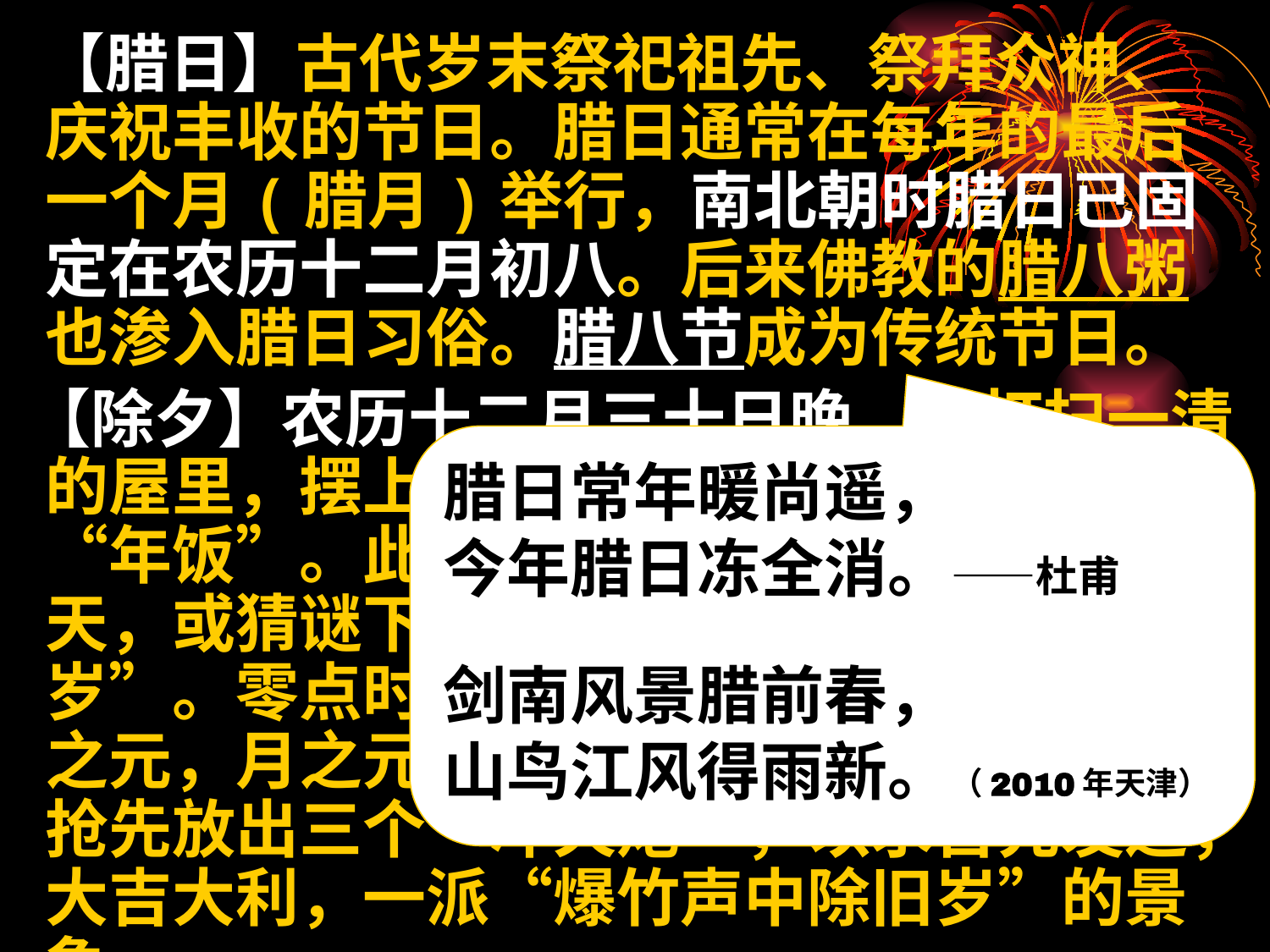

【腊日】古代岁末祭祀祖先、祭拜众神、庆祝丰收的节日。腊日通常在每年的最后一个月(腊月)举行，南北朝时腊日已固定在农历十二月初八。后来佛教的腊八粥也渗入腊日习俗。腊八节成为传统节日。
 【除夕】农历十二月三十日晚，在打扫一清的屋里，摆上丰盛的菜肴，全家团聚吃“年饭”。此夜大家通宵不眠，或喝酒聊天，或猜谜下棋，嬉戏游乐，谓之“守岁”。零点时，众人争相奔出，在这“岁之元，月之元，时之元”的“三元”之时抢先放出三个“冲天炮”，以求首先发达，大吉大利，一派“爆竹声中除旧岁”的景象。
腊日常年暖尚遥，
今年腊日冻全消。——杜甫

剑南风景腊前春，
山鸟江风得雨新。（2010年天津）